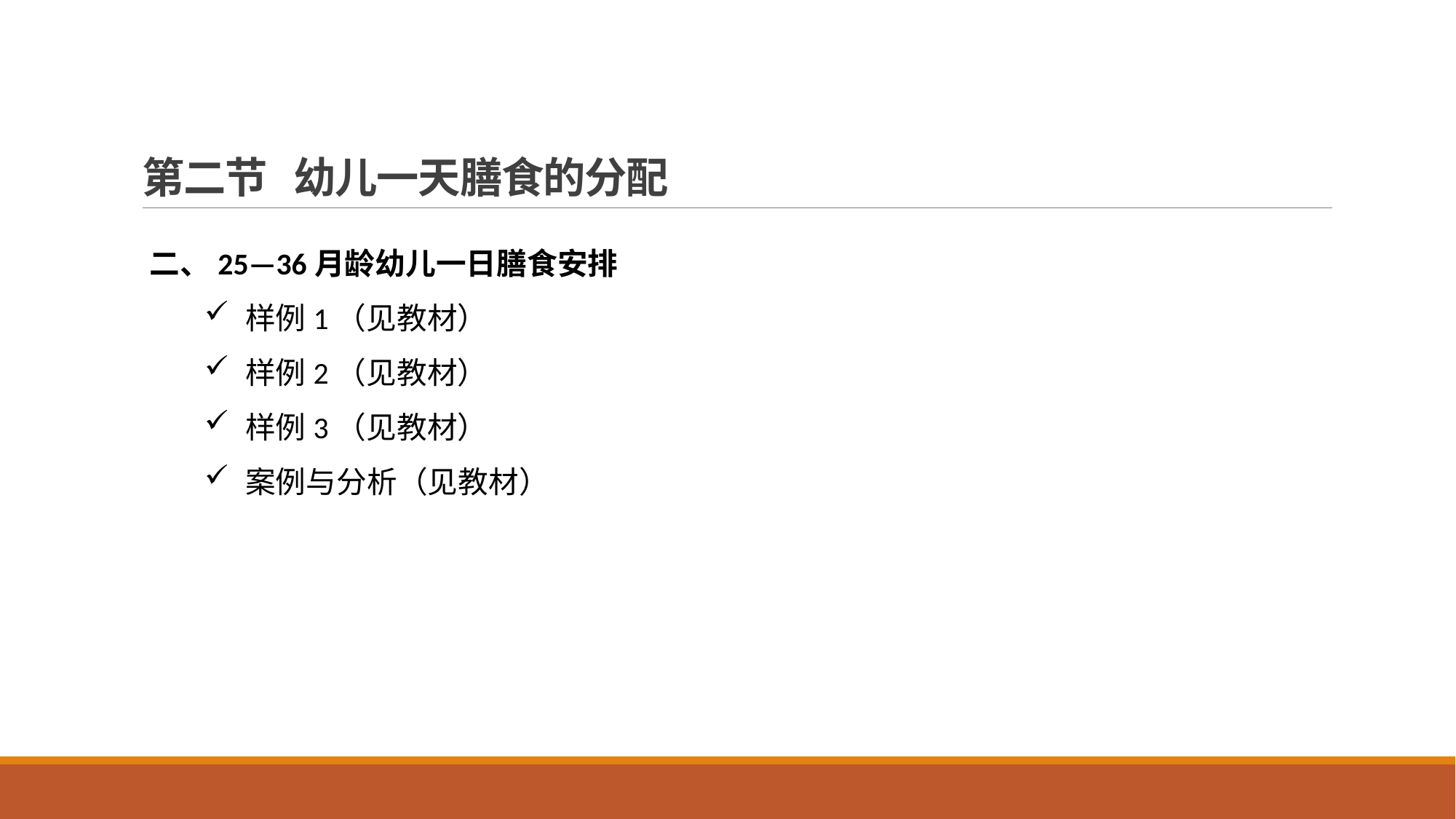

# 第二节   幼儿一天膳食的分配
二、25—36月龄幼儿一日膳食安排
样例1（见教材）
样例2（见教材）
样例3（见教材）
案例与分析（见教材）